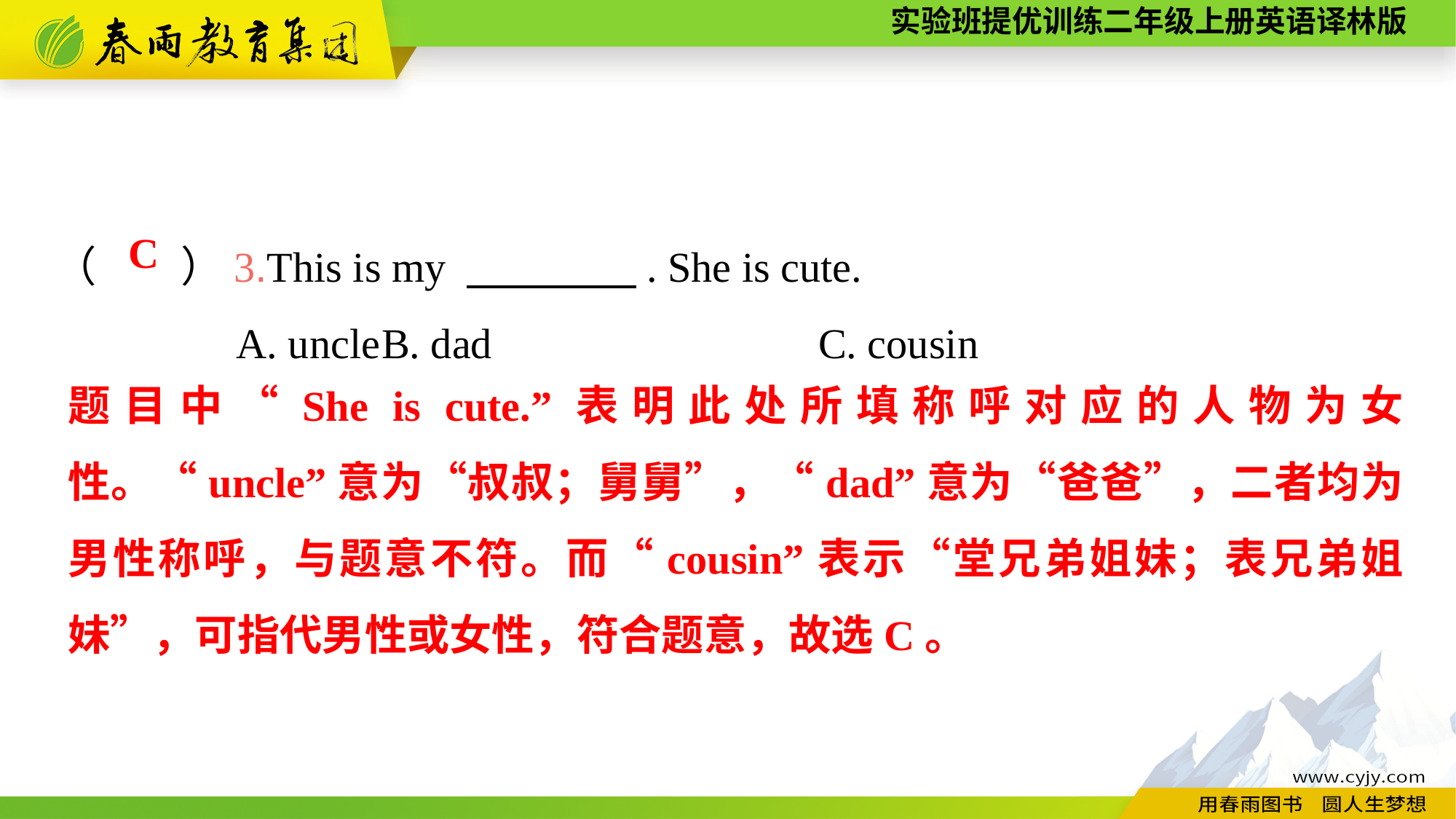

（　　）3.This is my 　　　　. She is cute.
A. uncle	B. dad			C. cousin
C
题目中“She is cute.”表明此处所填称呼对应的人物为女性。“uncle”意为“叔叔；舅舅”，“dad”意为“爸爸”，二者均为男性称呼，与题意不符。而“cousin”表示“堂兄弟姐妹；表兄弟姐妹”，可指代男性或女性，符合题意，故选C。